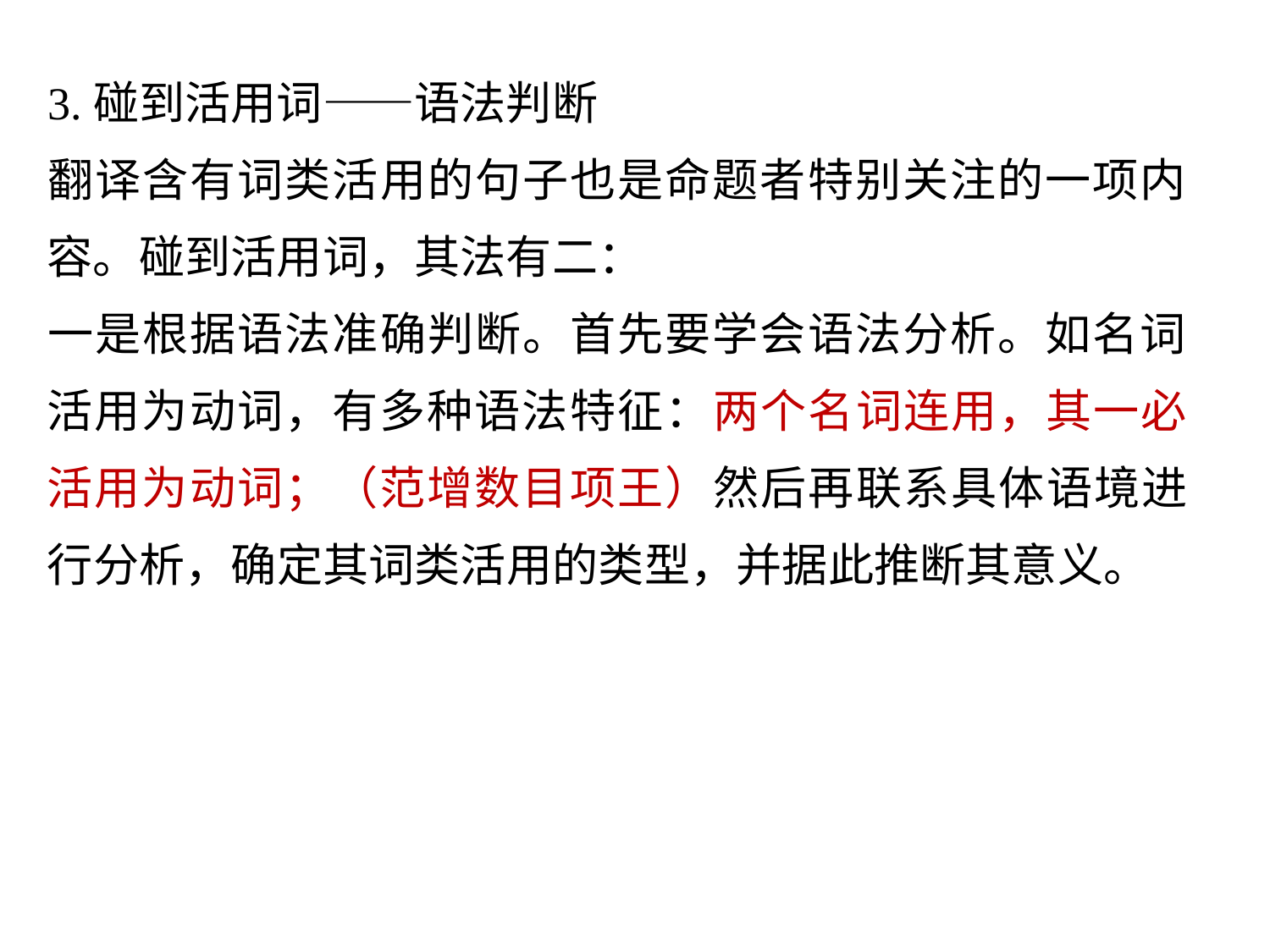

3.碰到活用词——语法判断
翻译含有词类活用的句子也是命题者特别关注的一项内容。碰到活用词，其法有二：
一是根据语法准确判断。首先要学会语法分析。如名词活用为动词，有多种语法特征：两个名词连用，其一必活用为动词；（范增数目项王）然后再联系具体语境进行分析，确定其词类活用的类型，并据此推断其意义。